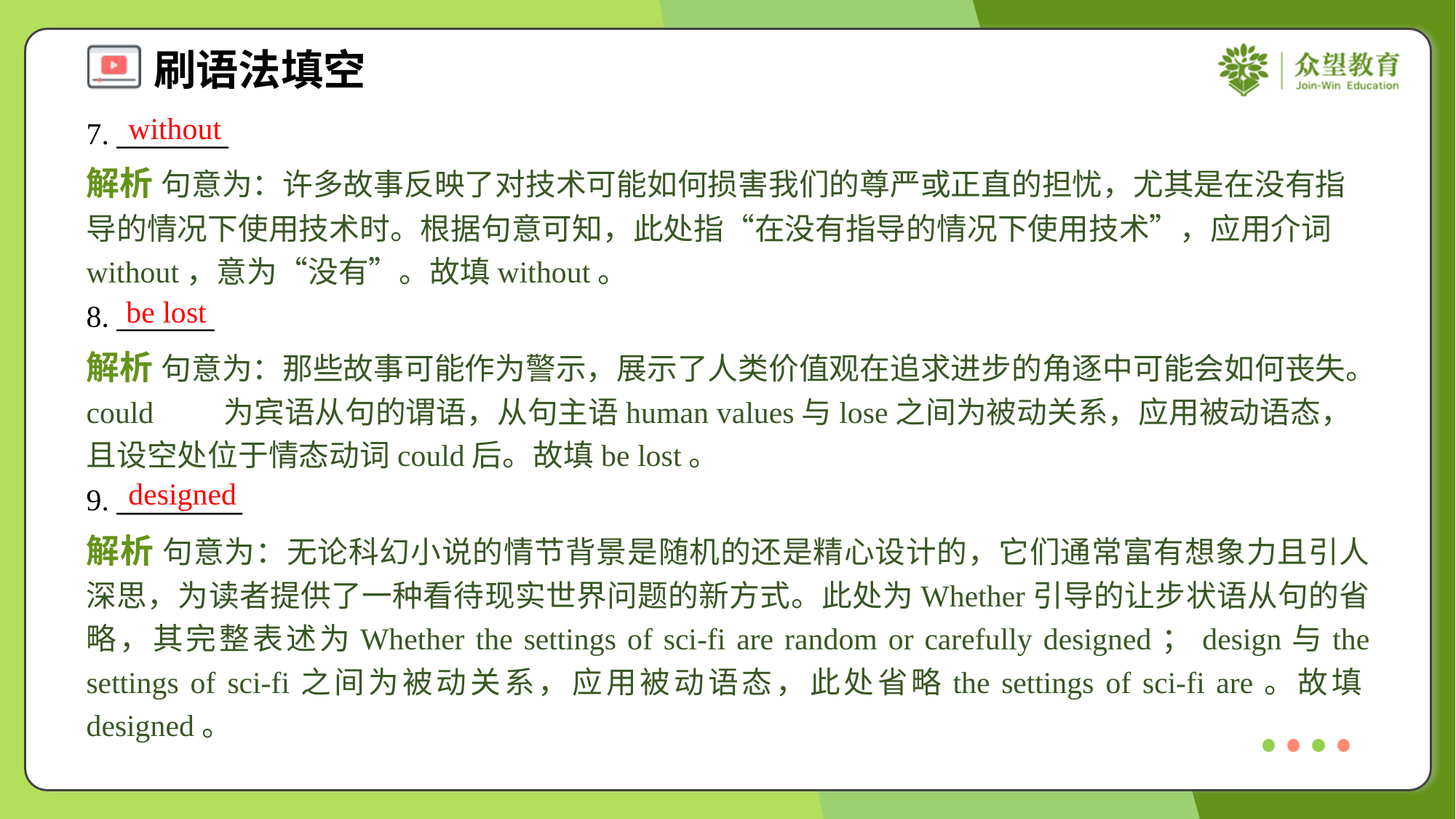

without
7. ________
解析 句意为：许多故事反映了对技术可能如何损害我们的尊严或正直的担忧，尤其是在没有指导的情况下使用技术时。根据句意可知，此处指“在没有指导的情况下使用技术”，应用介词without，意为“没有”。故填without。
be lost
8. _______
解析 句意为：那些故事可能作为警示，展示了人类价值观在追求进步的角逐中可能会如何丧失。could        为宾语从句的谓语，从句主语human values与lose之间为被动关系，应用被动语态，且设空处位于情态动词could后。故填be lost。
designed
9. _________
解析 句意为：无论科幻小说的情节背景是随机的还是精心设计的，它们通常富有想象力且引人深思，为读者提供了一种看待现实世界问题的新方式。此处为Whether引导的让步状语从句的省略，其完整表述为Whether the settings of sci-fi are random or carefully designed；design与the settings of sci-fi之间为被动关系，应用被动语态，此处省略the settings of sci-fi are。故填designed。